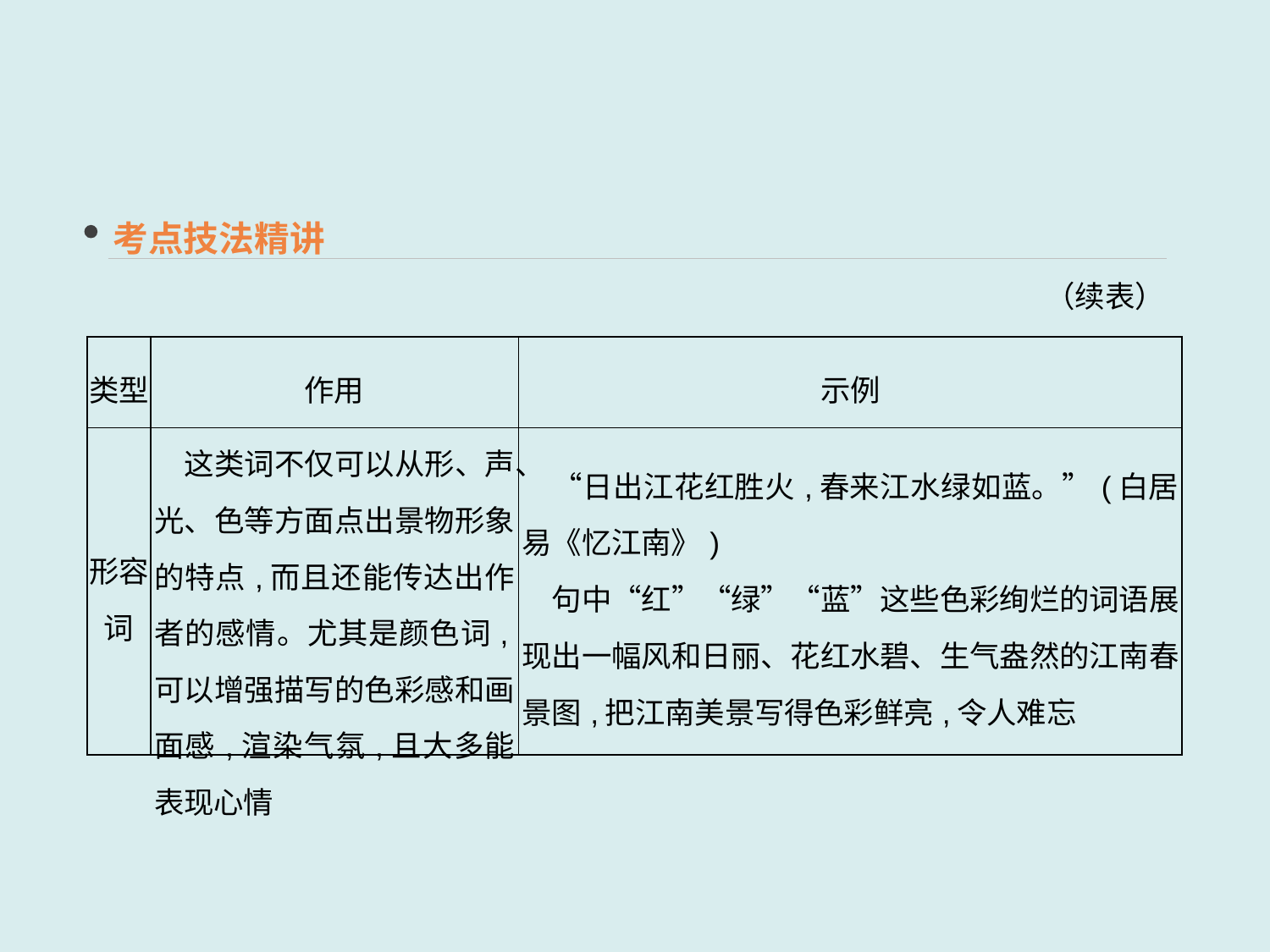

考点技法精讲

（续表）
| 类型 | 作用 | 示例 |
| --- | --- | --- |
| 形容词 | 这类词不仅可以从形、声、光、色等方面点出景物形象的特点,而且还能传达出作者的感情。尤其是颜色词,可以增强描写的色彩感和画面感,渲染气氛,且大多能表现心情 | “日出江花红胜火,春来江水绿如蓝。”(白居易《忆江南》) 　句中“红”“绿”“蓝”这些色彩绚烂的词语展现出一幅风和日丽、花红水碧、生气盎然的江南春景图,把江南美景写得色彩鲜亮,令人难忘 |